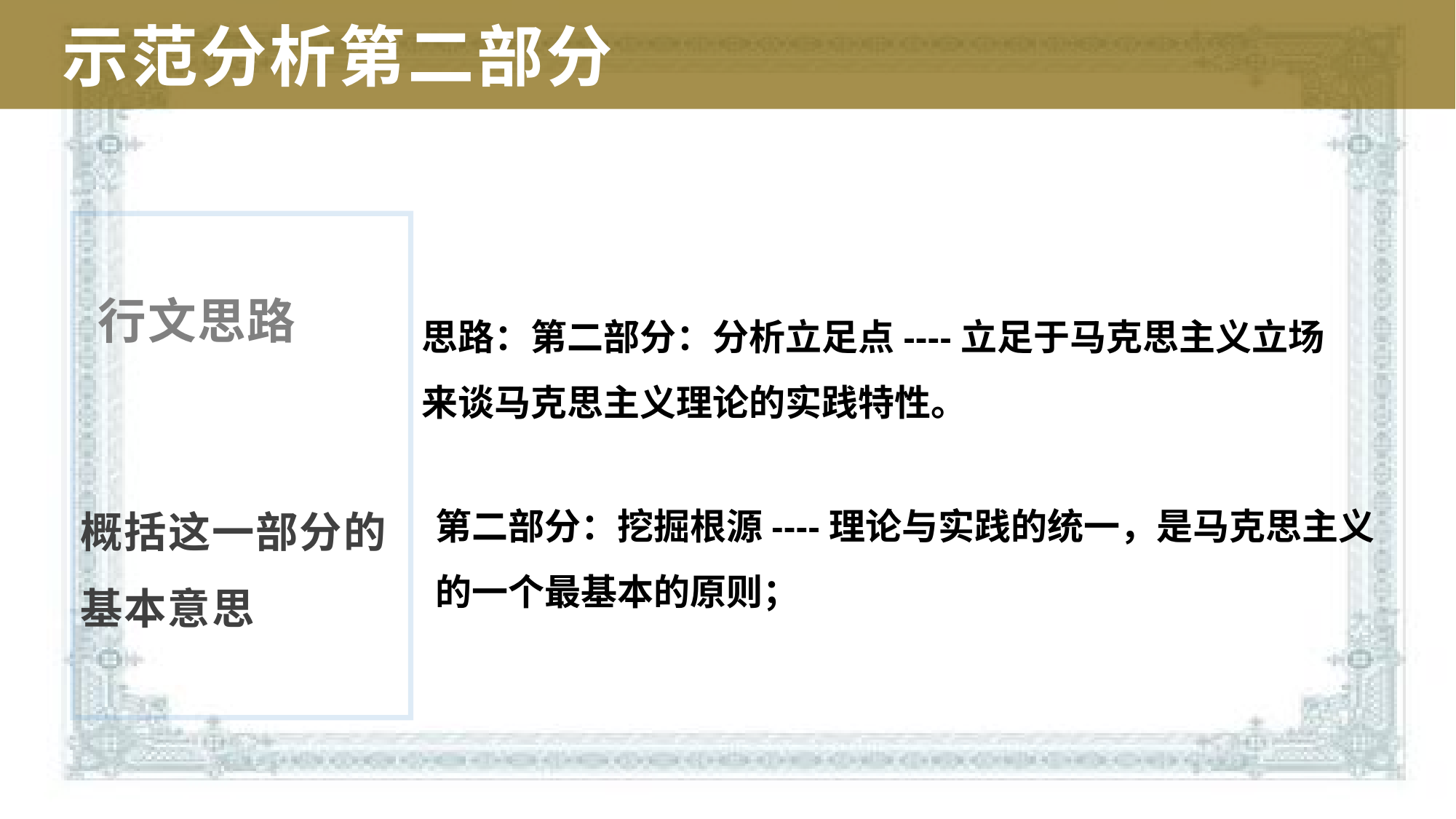

示范分析第二部分

行文思路
思路：第二部分：分析立足点----立足于马克思主义立场来谈马克思主义理论的实践特性。
概括这一部分的基本意思
第二部分：挖掘根源----理论与实践的统一，是马克思主义的一个最基本的原则；